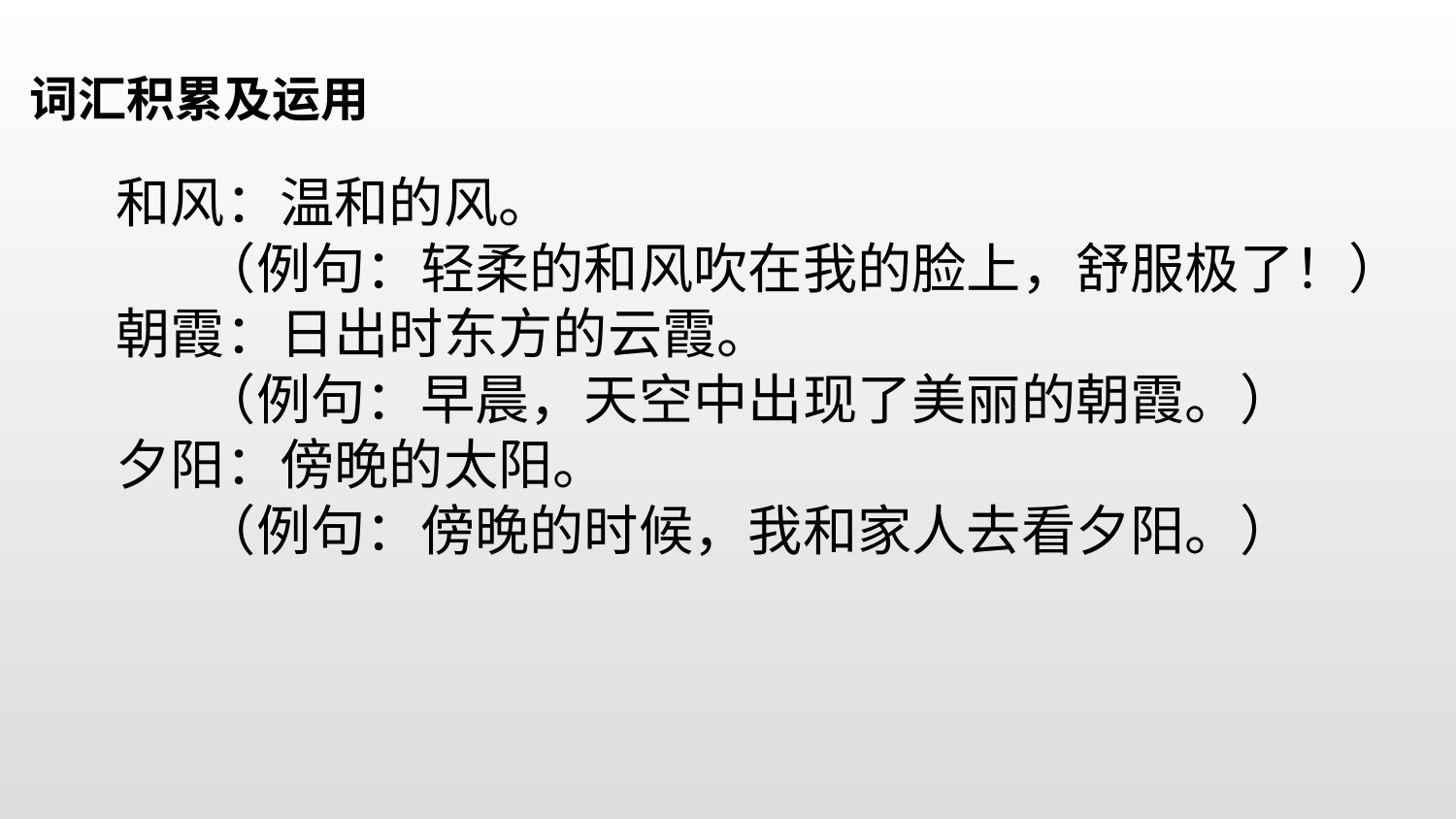

词汇积累及运用
和风：温和的风。
      （例句：轻柔的和风吹在我的脸上，舒服极了！）
朝霞：日出时东方的云霞。
      （例句：早晨，天空中出现了美丽的朝霞。）
夕阳：傍晚的太阳。
      （例句：傍晚的时候，我和家人去看夕阳。）
|  |  |  |  |
| --- | --- | --- | --- |